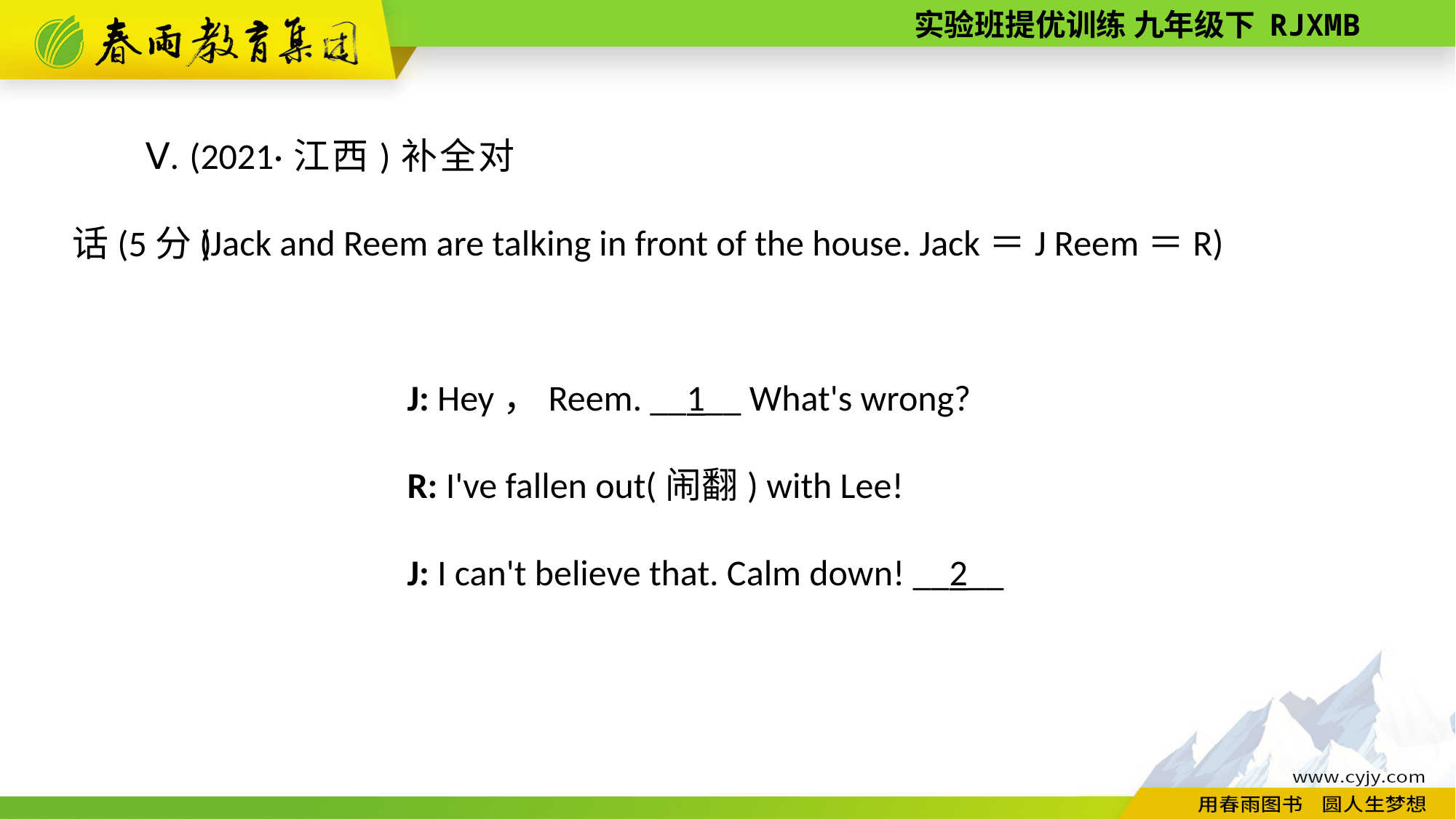

Ⅴ. (2021·江西)补全对话(5分)
(Jack and Reem are talking in front of the house. Jack＝J Reem＝R)
J: Hey，Reem. __1__ What's wrong?
R: I've fallen out(闹翻) with Lee!
J: I can't believe that. Calm down! __2__